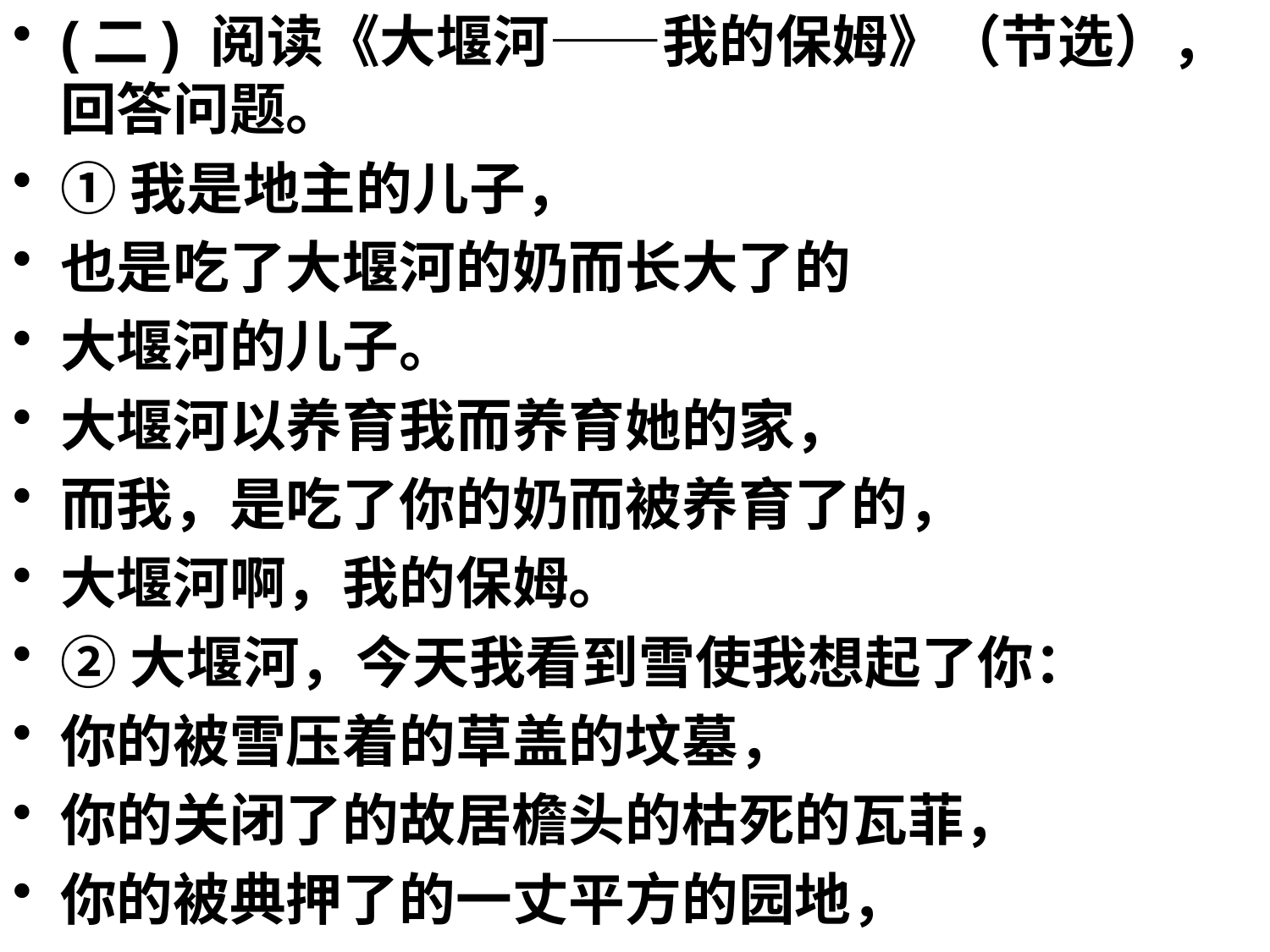

(二) 阅读《大堰河——我的保姆》（节选），回答问题。
①我是地主的儿子，
也是吃了大堰河的奶而长大了的
大堰河的儿子。
大堰河以养育我而养育她的家，
而我，是吃了你的奶而被养育了的，
大堰河啊，我的保姆。
②大堰河，今天我看到雪使我想起了你：
你的被雪压着的草盖的坟墓，
你的关闭了的故居檐头的枯死的瓦菲，
你的被典押了的一丈平方的园地，